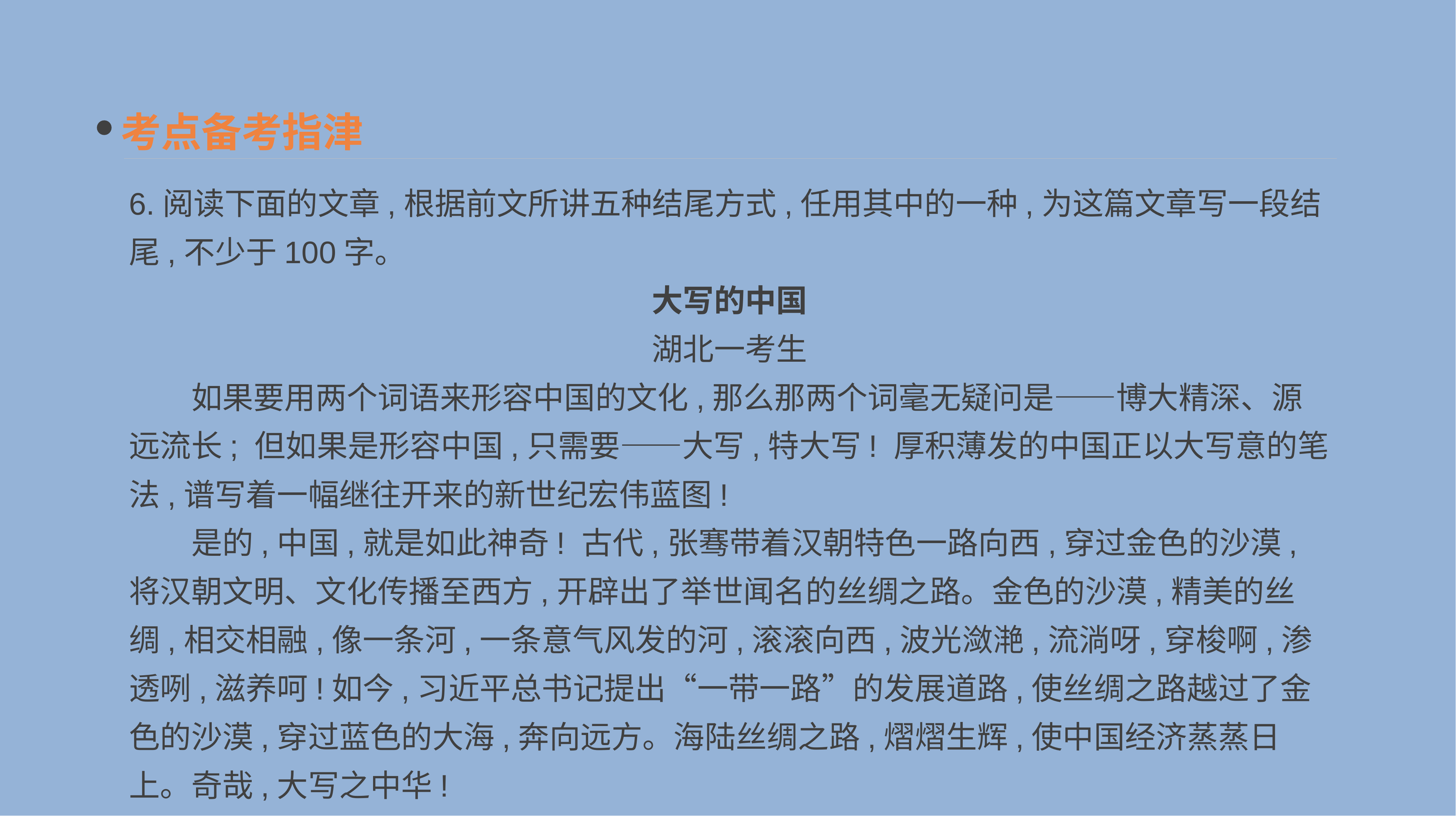

考点备考指津

6.阅读下面的文章,根据前文所讲五种结尾方式,任用其中的一种,为这篇文章写一段结尾,不少于100字。
大写的中国
湖北一考生
　　如果要用两个词语来形容中国的文化,那么那两个词毫无疑问是——博大精深、源远流长; 但如果是形容中国,只需要——大写,特大写! 厚积薄发的中国正以大写意的笔法,谱写着一幅继往开来的新世纪宏伟蓝图!
　　是的,中国,就是如此神奇! 古代,张骞带着汉朝特色一路向西,穿过金色的沙漠,将汉朝文明、文化传播至西方,开辟出了举世闻名的丝绸之路。金色的沙漠,精美的丝绸,相交相融,像一条河,一条意气风发的河,滚滚向西,波光潋滟,流淌呀,穿梭啊,渗透咧,滋养呵!如今,习近平总书记提出“一带一路”的发展道路,使丝绸之路越过了金色的沙漠,穿过蓝色的大海,奔向远方。海陆丝绸之路,熠熠生辉,使中国经济蒸蒸日上。奇哉,大写之中华!